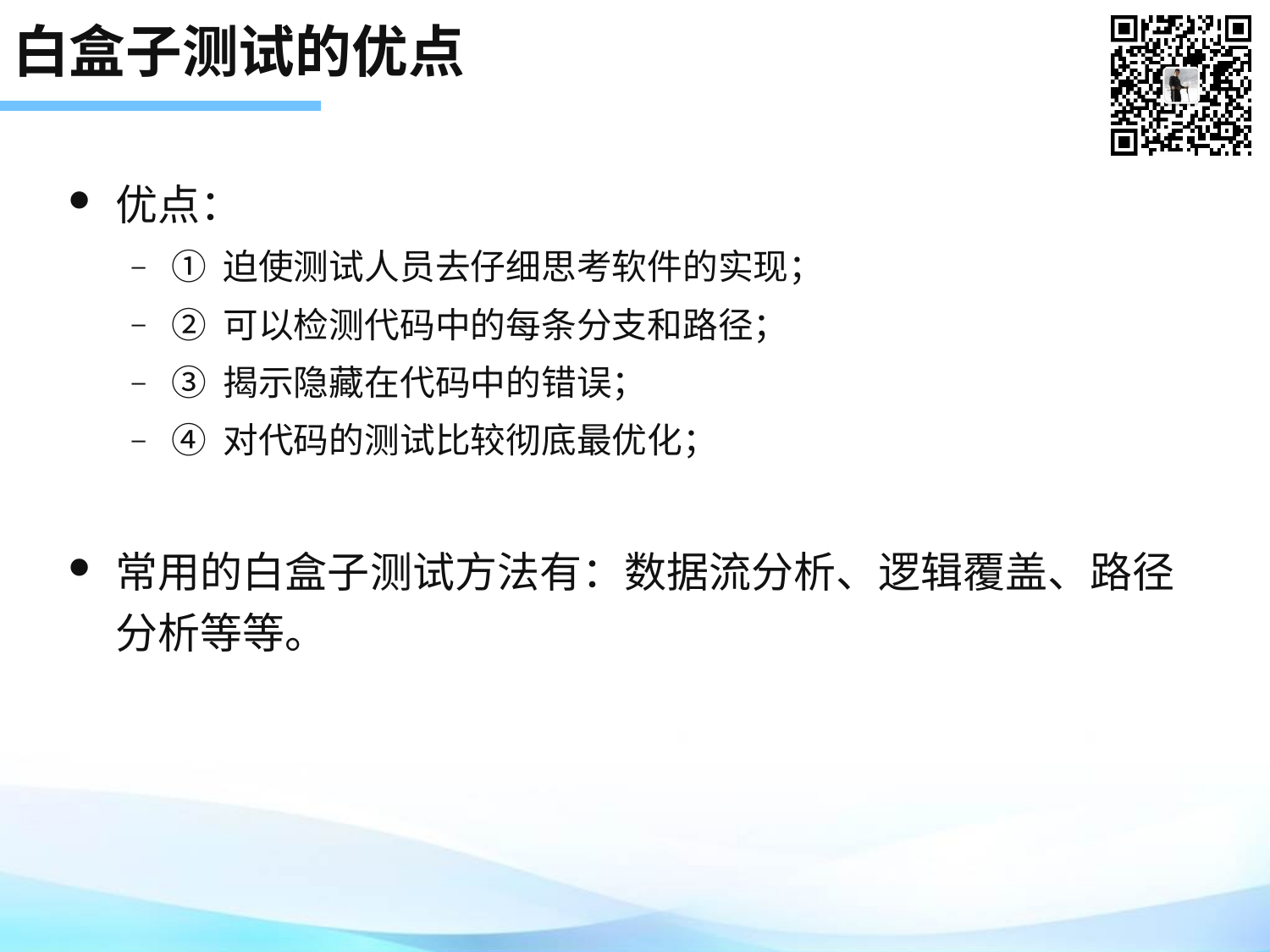

# 白盒子测试的优点
优点：
① 迫使测试人员去仔细思考软件的实现；
② 可以检测代码中的每条分支和路径；
③ 揭示隐藏在代码中的错误；
④ 对代码的测试比较彻底最优化；

常用的白盒子测试方法有：数据流分析、逻辑覆盖、路径分析等等。